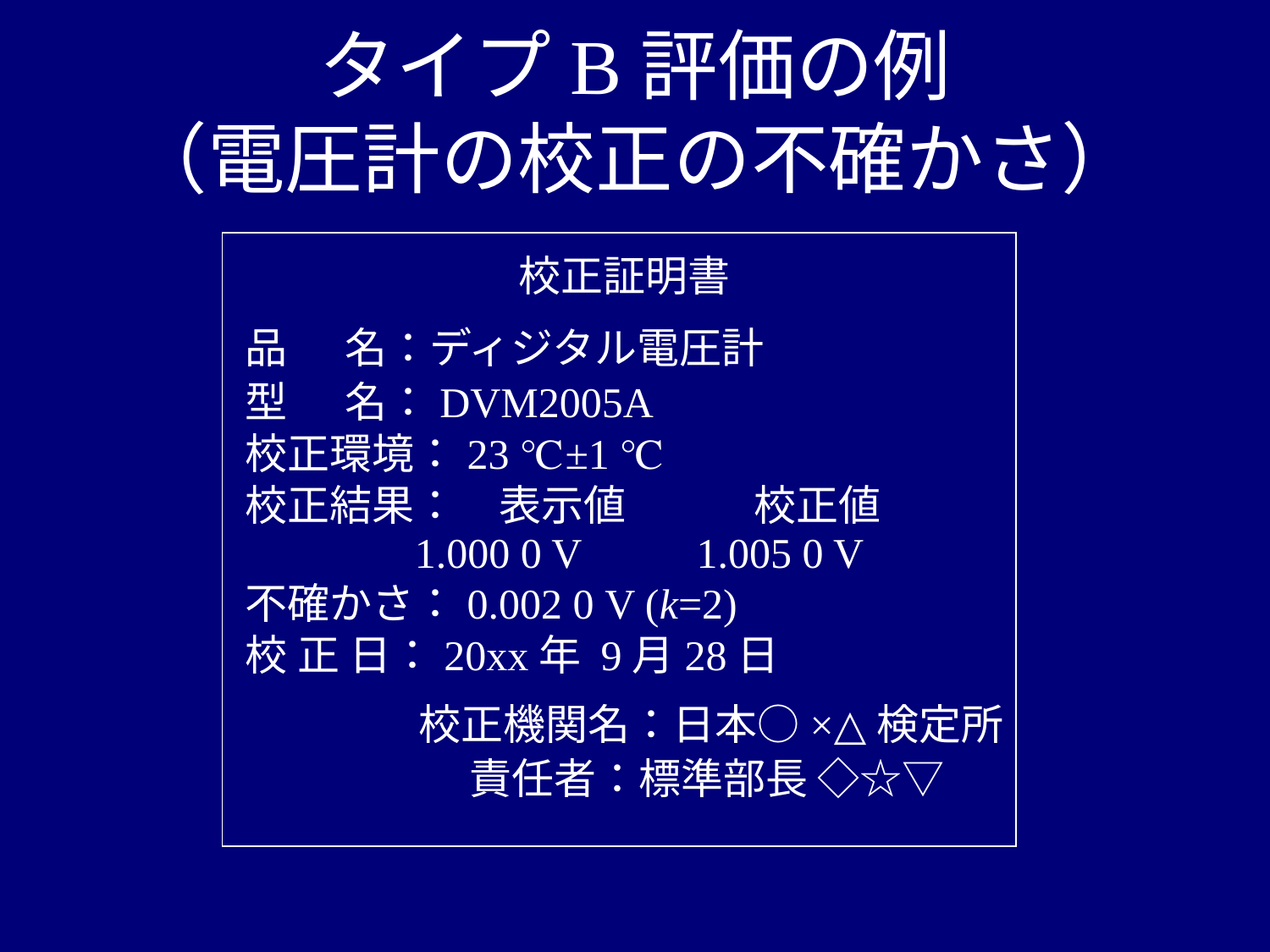

# タイプB評価の例 （電圧計の校正の不確かさ）

校正証明書
品      名：ディジタル電圧計
型      名：DVM2005A
校正環境：23 ℃±1 ℃
校正結果：　表示値　　　校正値
                1.000 0 V　　 1.005 0 V
不確かさ：0.002 0 V (k=2)
校 正 日：20xx年 9月28日
校正機関名：日本○×△検定所
                 　 責任者：標準部長 ◇☆▽